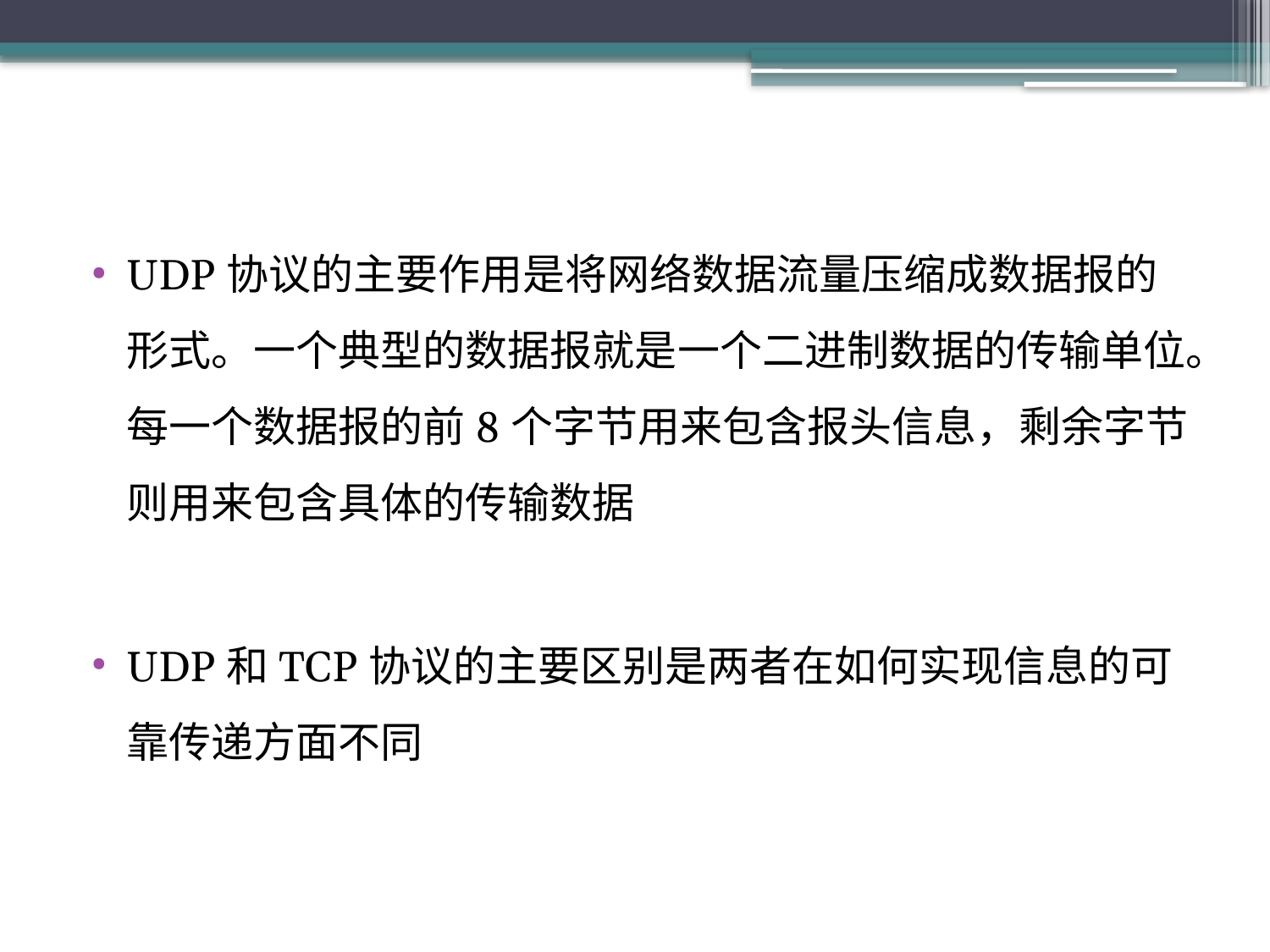

#
UDP协议的主要作用是将网络数据流量压缩成数据报的形式。一个典型的数据报就是一个二进制数据的传输单位。每一个数据报的前8个字节用来包含报头信息，剩余字节则用来包含具体的传输数据

UDP和TCP协议的主要区别是两者在如何实现信息的可靠传递方面不同